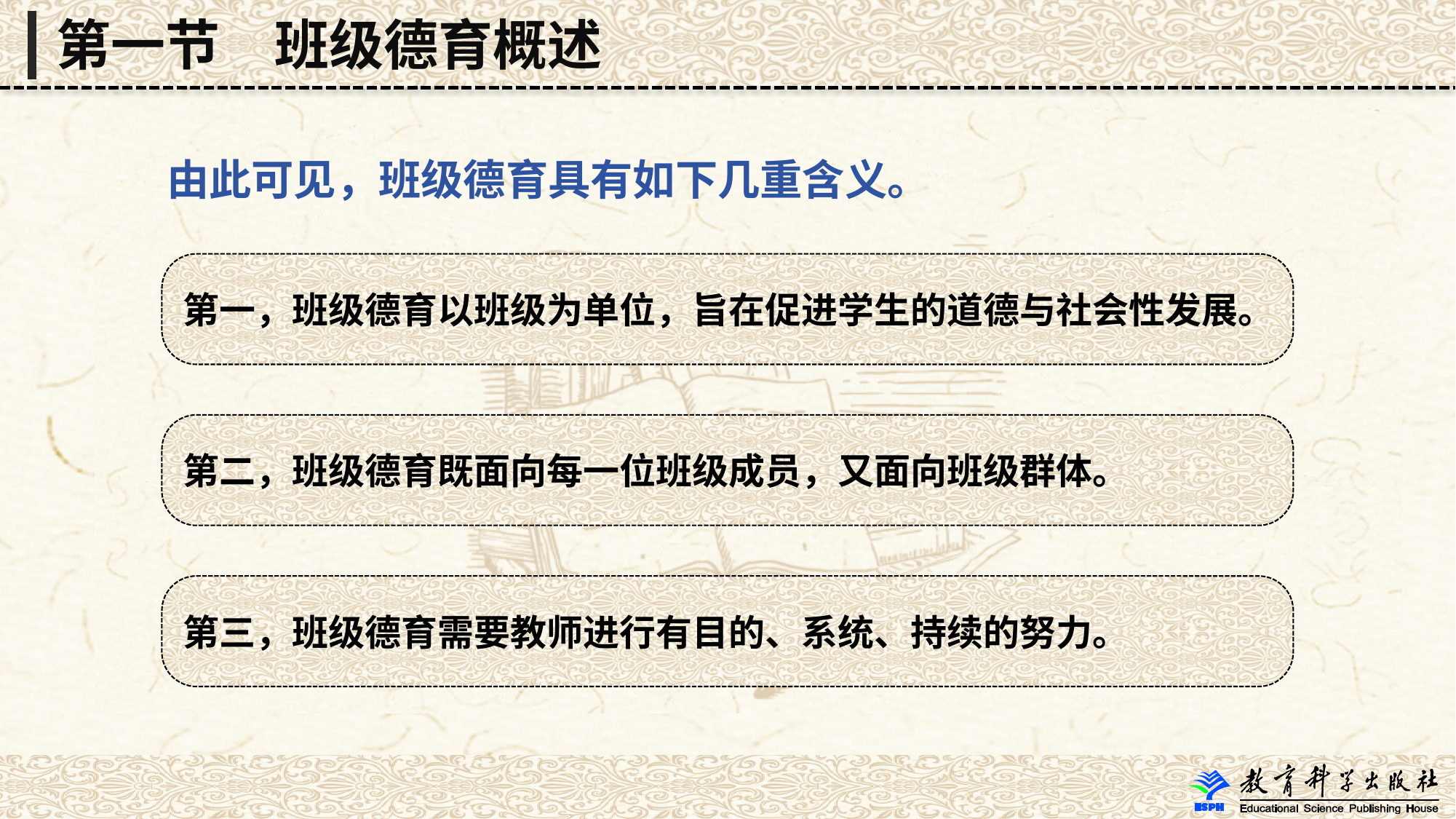

第一节　班级德育概述
       由此可见，班级德育具有如下几重含义。

第一，班级德育以班级为单位，旨在促进学生的道德与社会性发展。
第二，班级德育既面向每一位班级成员，又面向班级群体。
第三，班级德育需要教师进行有目的、系统、持续的努力。